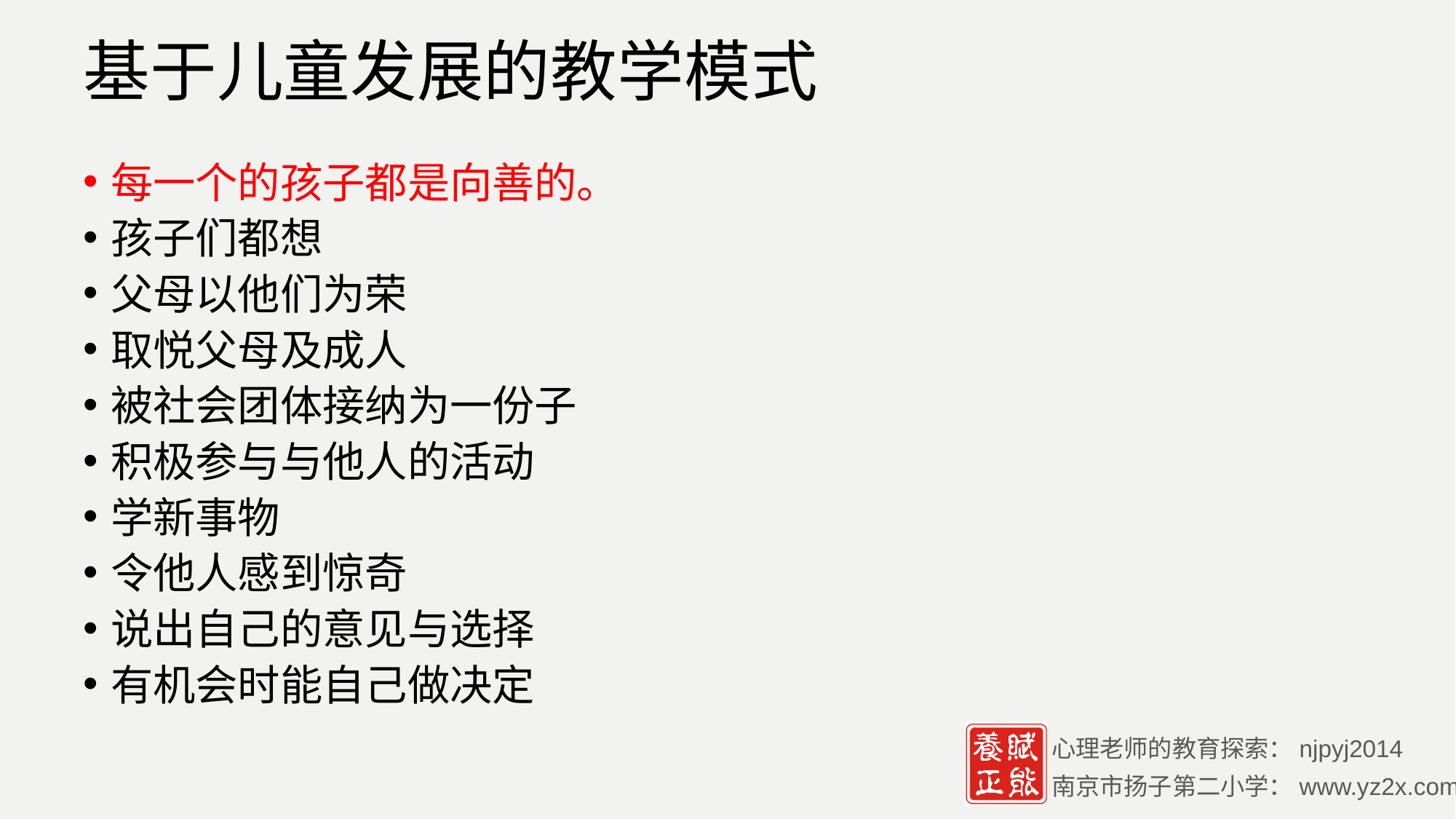

# 基于儿童发展的教学模式
每一个的孩子都是向善的。
孩子们都想
父母以他们为荣
取悦父母及成人
被社会团体接纳为一份子
积极参与与他人的活动
学新事物
令他人感到惊奇
说出自己的意见与选择
有机会时能自己做决定